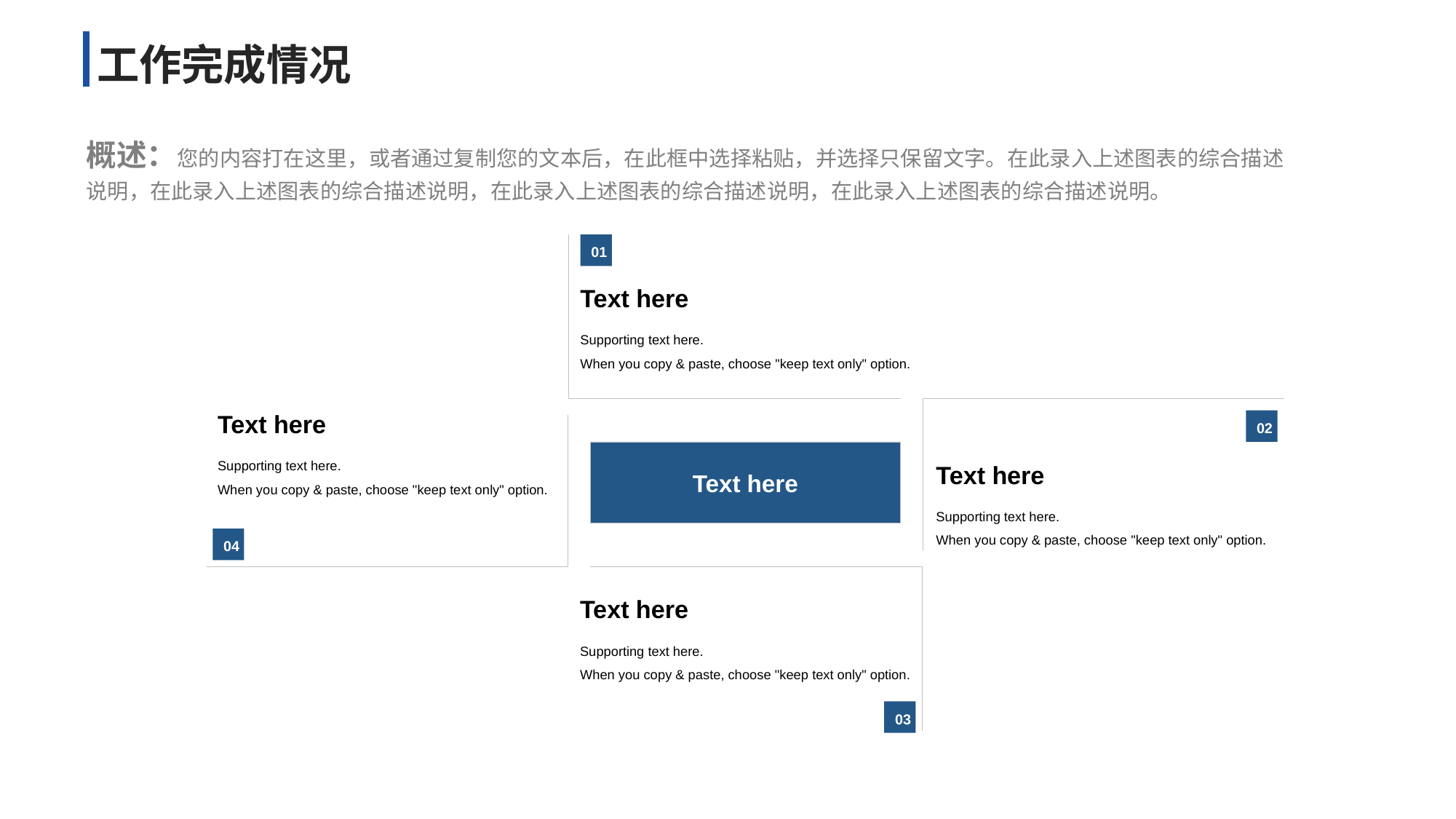

工作完成情况
概述：您的内容打在这里，或者通过复制您的文本后，在此框中选择粘贴，并选择只保留文字。在此录入上述图表的综合描述说明，在此录入上述图表的综合描述说明，在此录入上述图表的综合描述说明，在此录入上述图表的综合描述说明。

01
Text here

Supporting text here.
When you copy & paste, choose "keep text only" option.
Text here
02
Text here
Supporting text here.
When you copy & paste, choose "keep text only" option.
Text here
Supporting text here.
When you copy & paste, choose "keep text only" option.
04

Text here
Supporting text here.
When you copy & paste, choose "keep text only" option.
03